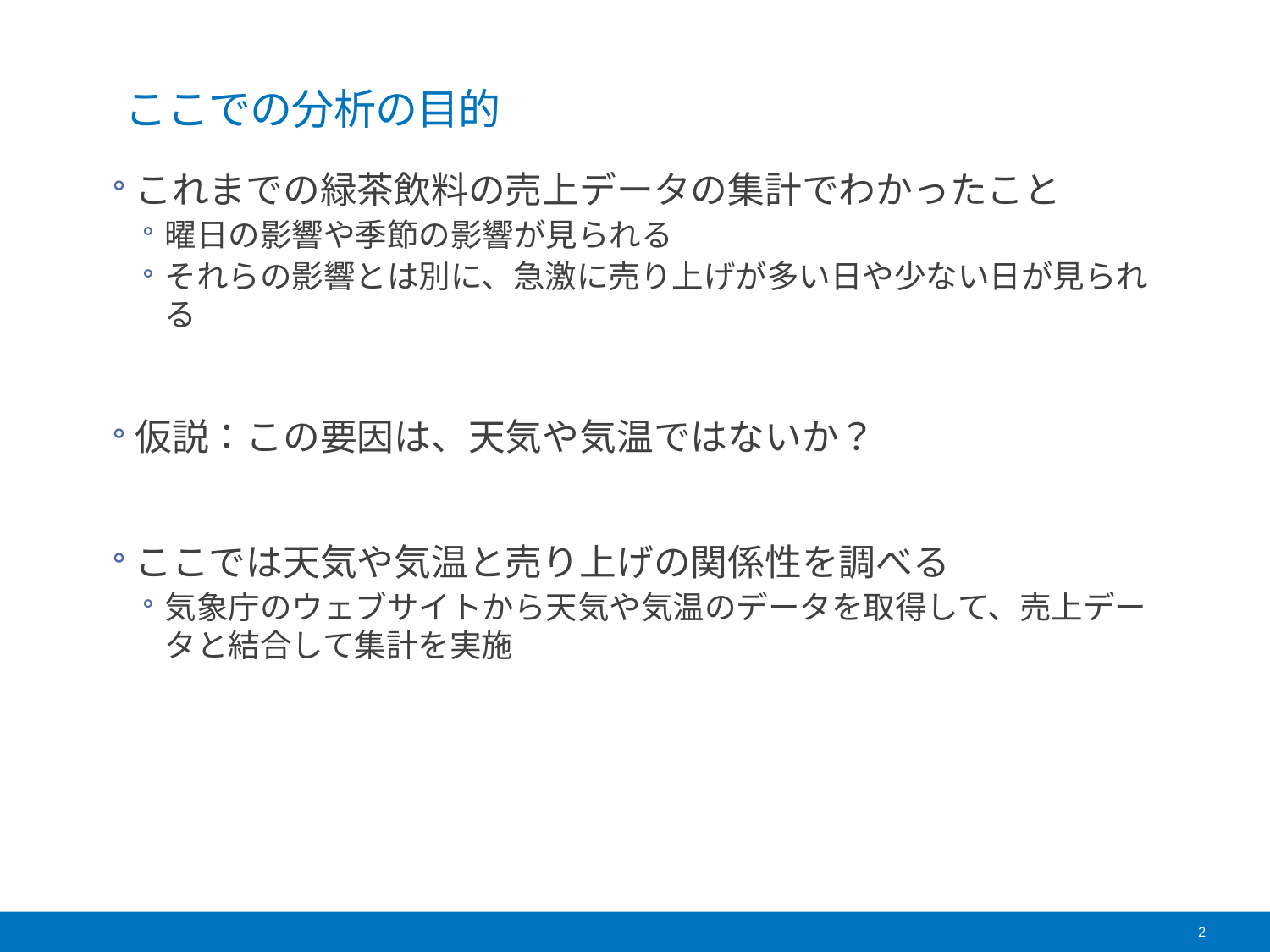

# ここでの分析の目的
これまでの緑茶飲料の売上データの集計でわかったこと
曜日の影響や季節の影響が見られる
それらの影響とは別に、急激に売り上げが多い日や少ない日が見られる

仮説：この要因は、天気や気温ではないか？

ここでは天気や気温と売り上げの関係性を調べる
気象庁のウェブサイトから天気や気温のデータを取得して、売上データと結合して集計を実施
2